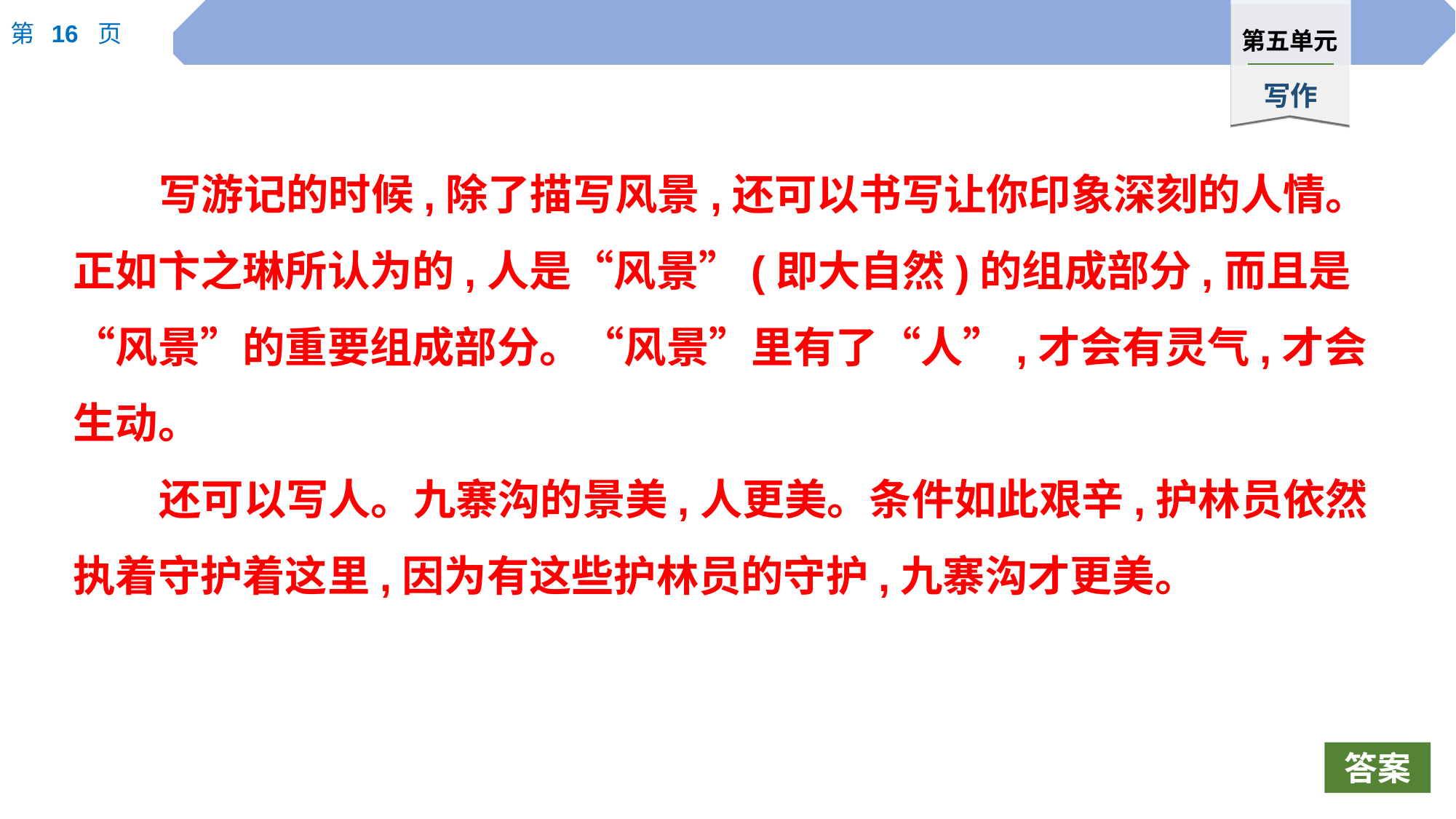

写游记的时候,除了描写风景,还可以书写让你印象深刻的人情。正如卞之琳所认为的,人是“风景”(即大自然)的组成部分,而且是“风景”的重要组成部分。“风景”里有了“人”,才会有灵气,才会生动。
还可以写人。九寨沟的景美,人更美。条件如此艰辛,护林员依然执着守护着这里,因为有这些护林员的守护,九寨沟才更美。
答案